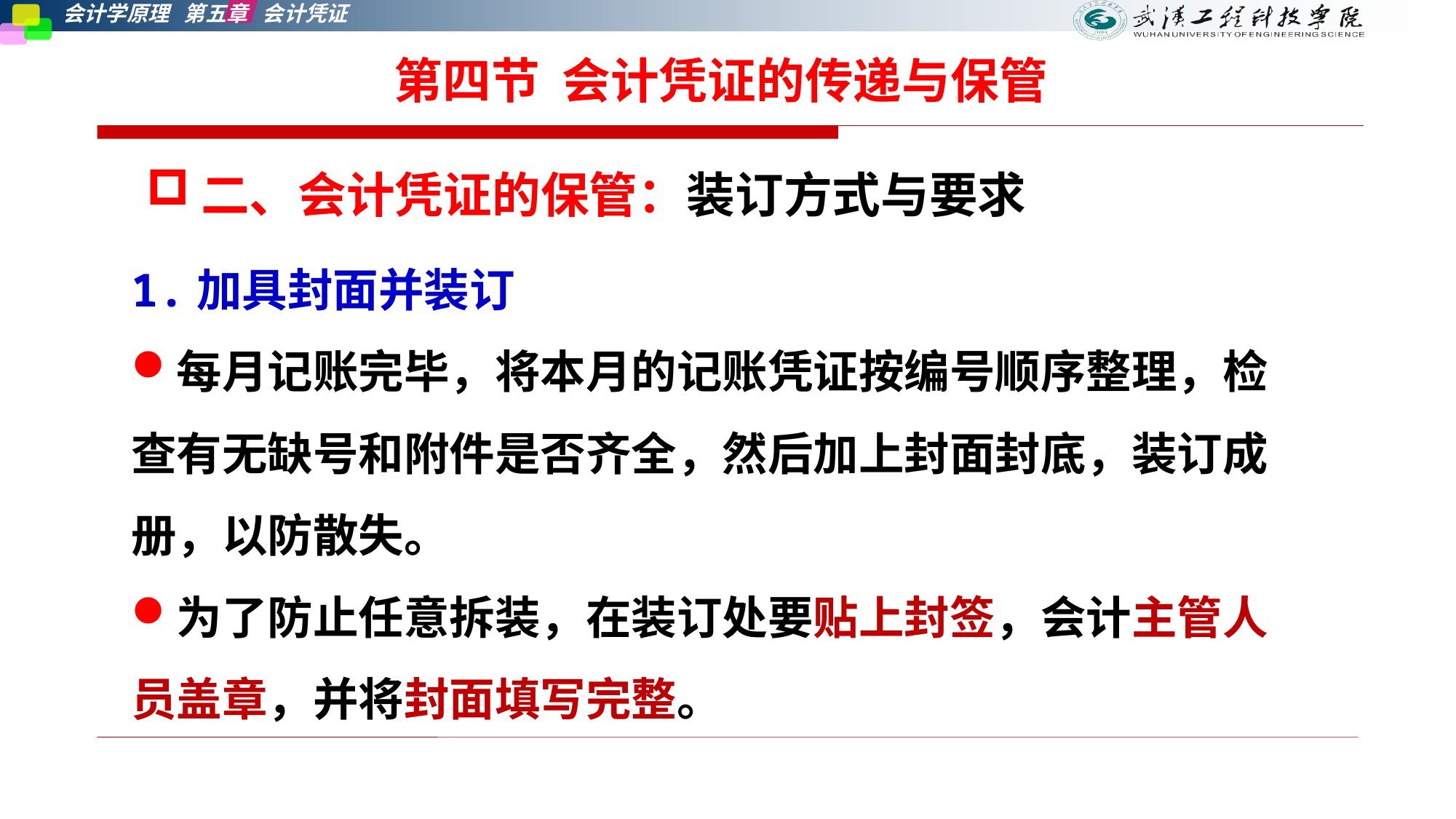

第四节  会计凭证的传递与保管
二、会计凭证的保管：装订方式与要求
1.加具封面并装订
每月记账完毕，将本月的记账凭证按编号顺序整理，检查有无缺号和附件是否齐全，然后加上封面封底，装订成册，以防散失。
为了防止任意拆装，在装订处要贴上封签，会计主管人员盖章，并将封面填写完整。